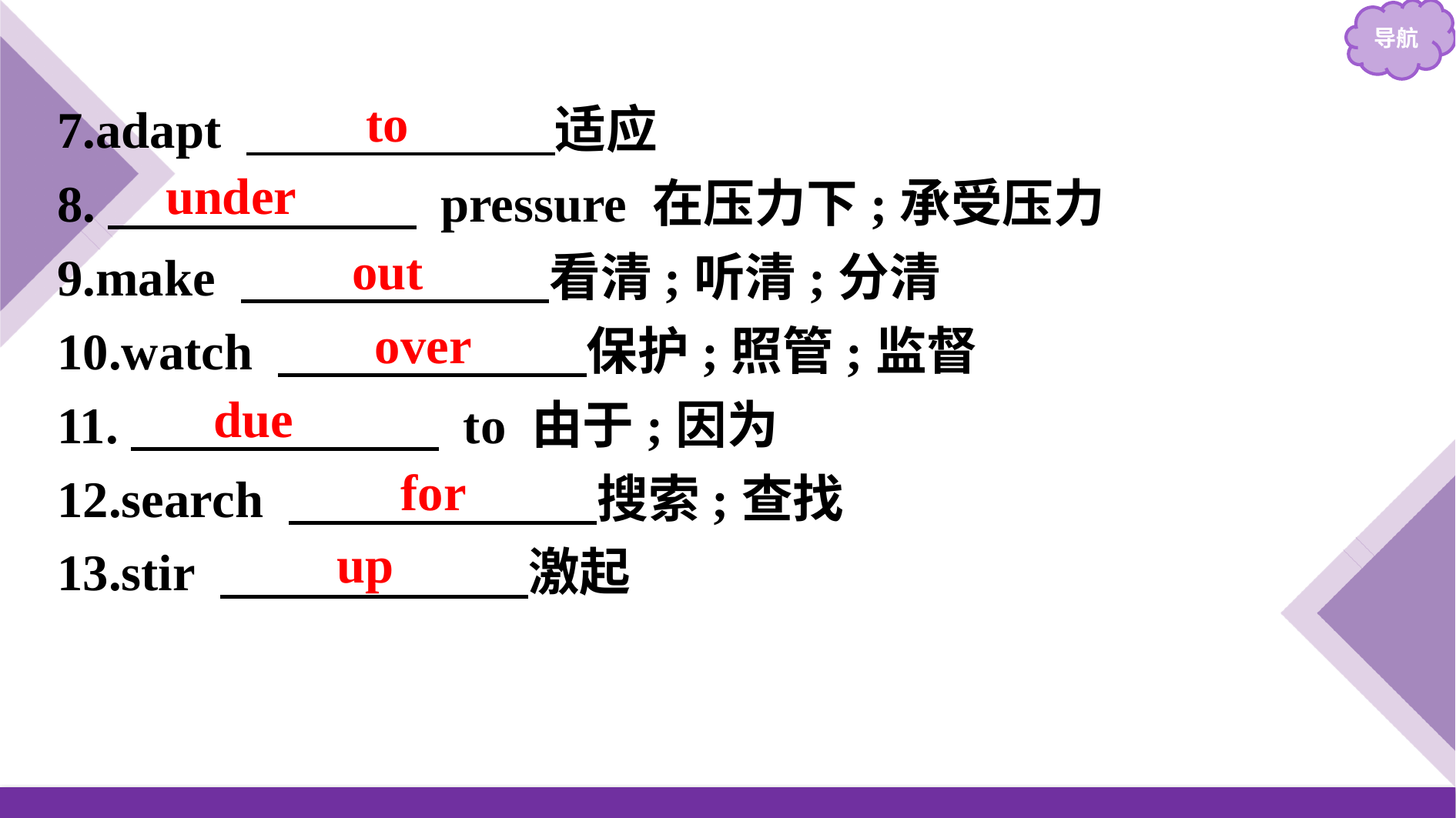

7.adapt 　　　　　　适应
8.　　　　　　 pressure 在压力下;承受压力
9.make 　　　　　　看清;听清;分清
10.watch 　　　　　　保护;照管;监督
11.　　　　　　 to 由于;因为
12.search 　　　　　　搜索;查找
13.stir 　　　　　　激起
to
under
out
over
due
for
up